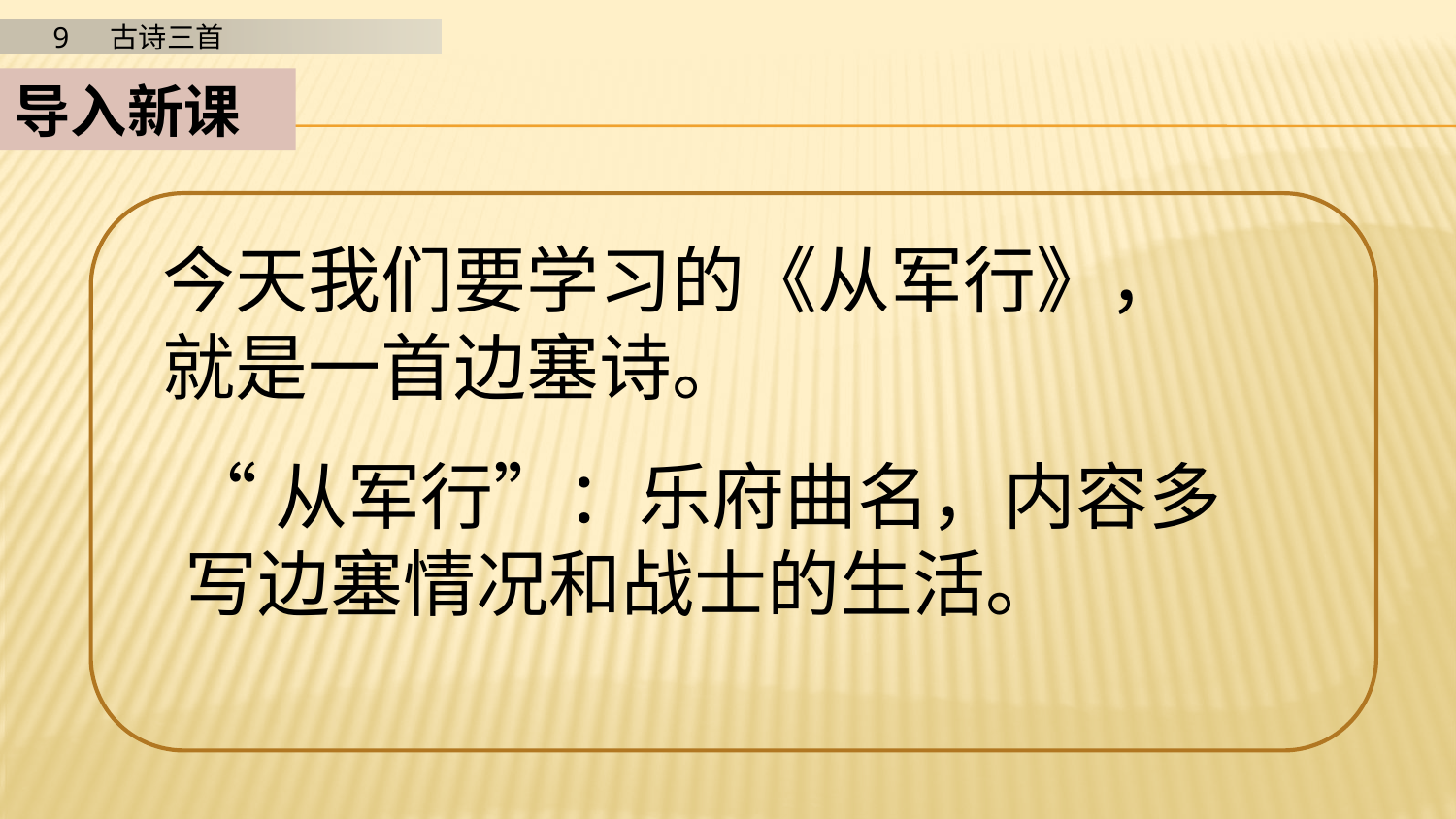

导入新课

今天我们要学习的《从军行》，就是一首边塞诗。
“从军行”：乐府曲名，内容多写边塞情况和战士的生活。